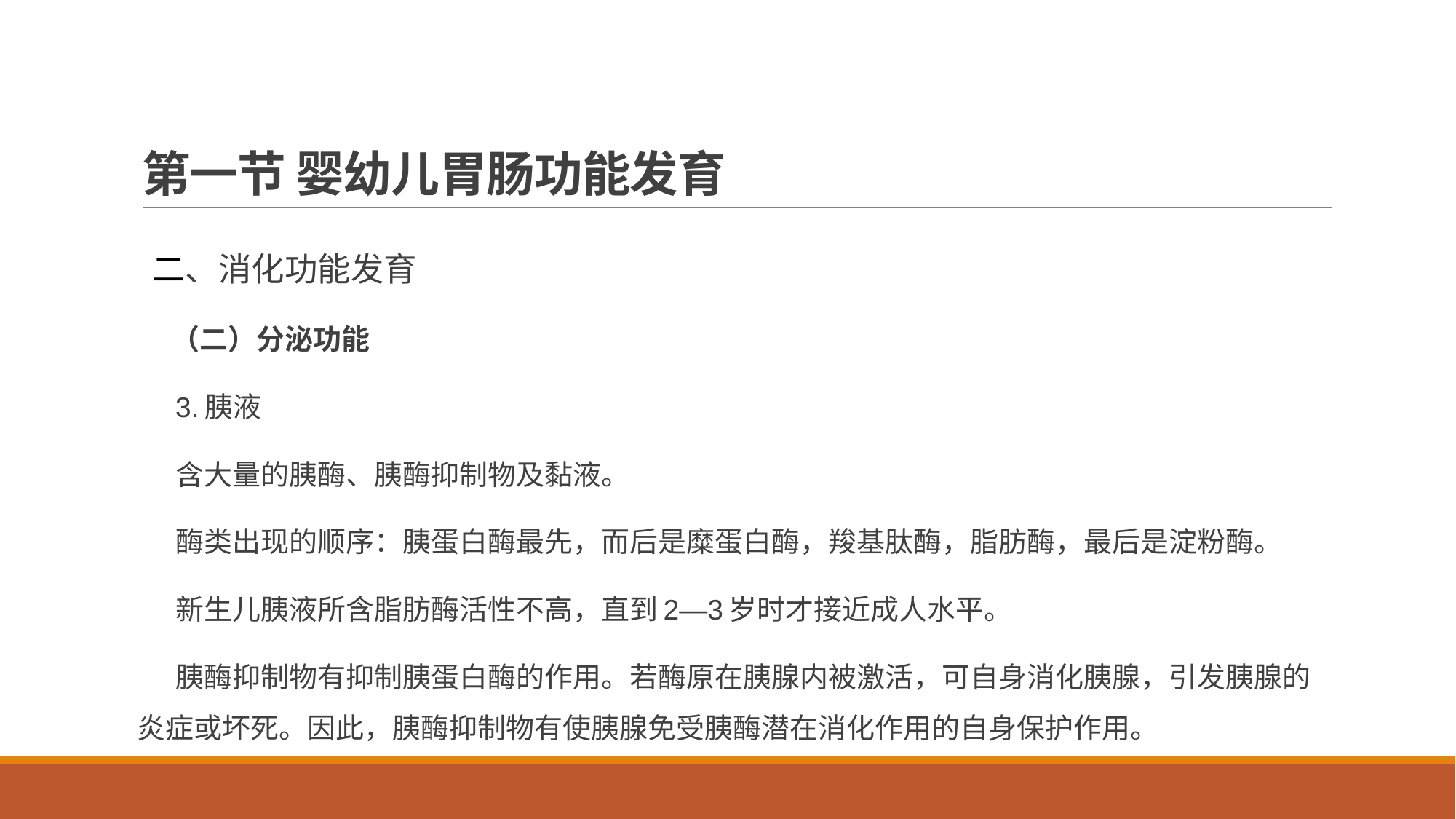

# 第一节 婴幼儿胃肠功能发育
二、消化功能发育
（二）分泌功能
3.胰液
含大量的胰酶、胰酶抑制物及黏液。
酶类出现的顺序：胰蛋白酶最先，而后是糜蛋白酶，羧基肽酶，脂肪酶，最后是淀粉酶。
新生儿胰液所含脂肪酶活性不高，直到2—3岁时才接近成人水平。
胰酶抑制物有抑制胰蛋白酶的作用。若酶原在胰腺内被激活，可自身消化胰腺，引发胰腺的炎症或坏死。因此，胰酶抑制物有使胰腺免受胰酶潜在消化作用的自身保护作用。